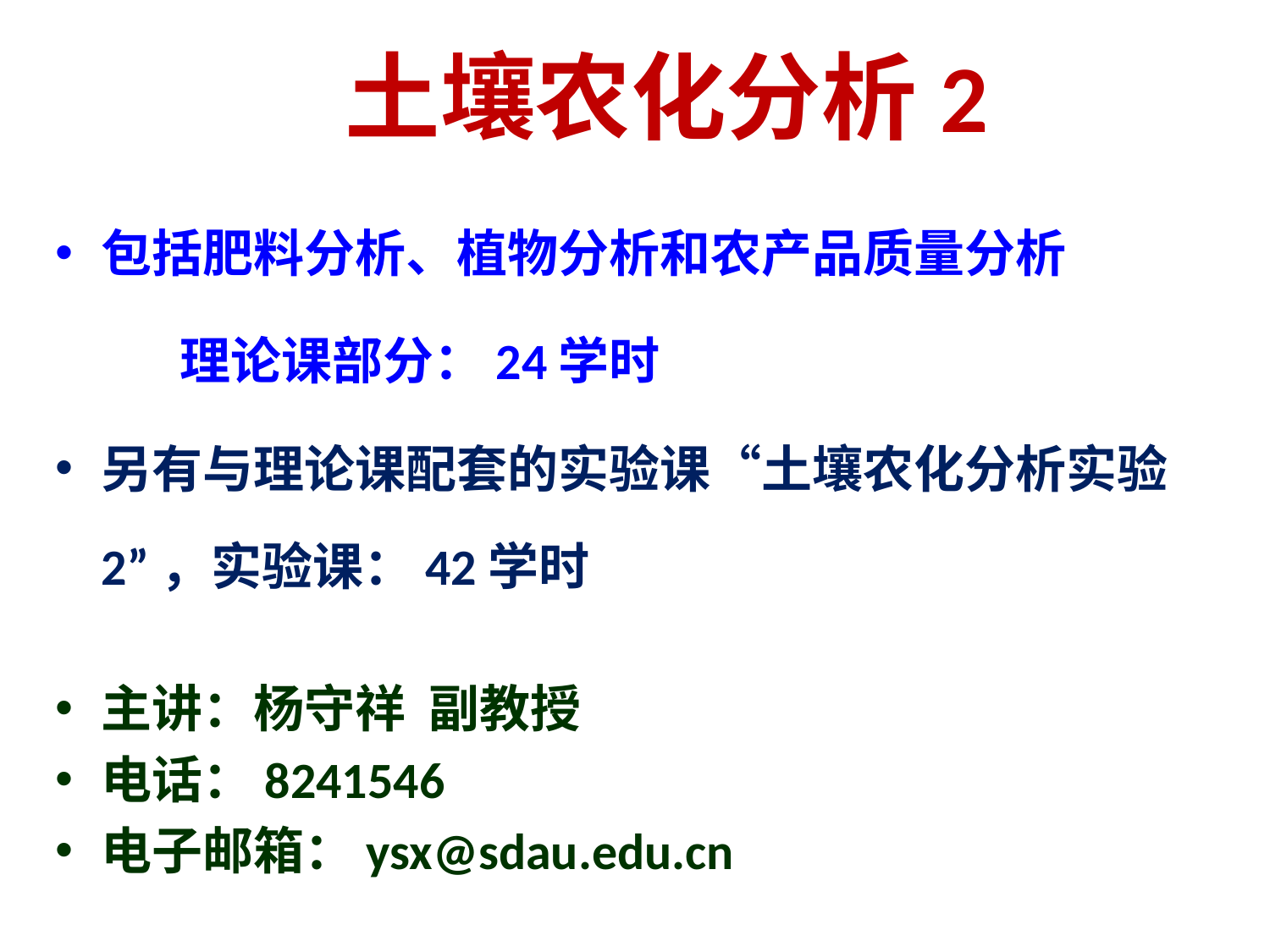

# 土壤农化分析2
包括肥料分析、植物分析和农产品质量分析
          理论课部分：24学时
另有与理论课配套的实验课“土壤农化分析实验2”，实验课：42学时

主讲：杨守祥  副教授
电话：8241546
电子邮箱：ysx@sdau.edu.cn